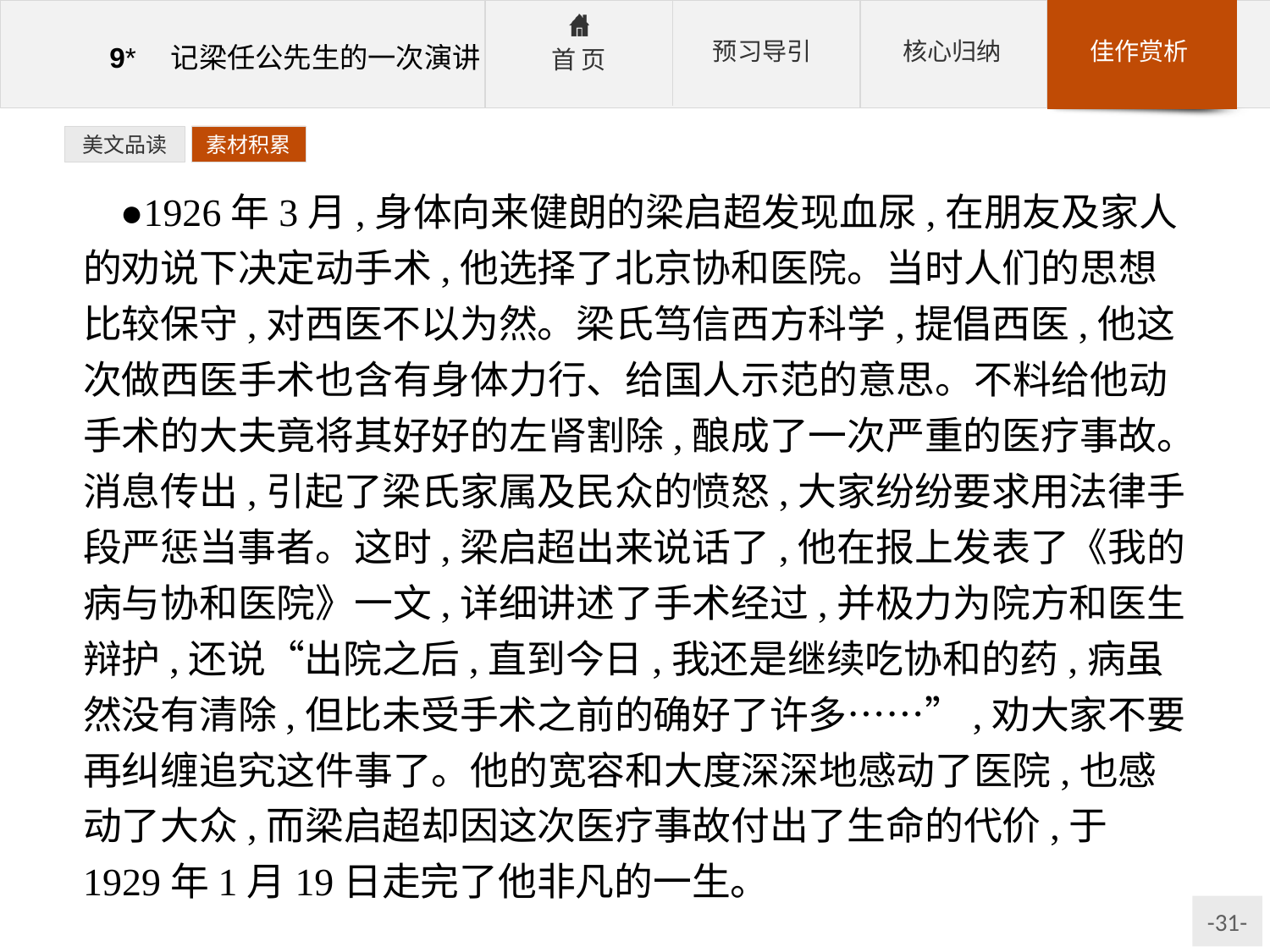

美文品读
素材积累
●1926年3月,身体向来健朗的梁启超发现血尿,在朋友及家人的劝说下决定动手术,他选择了北京协和医院。当时人们的思想比较保守,对西医不以为然。梁氏笃信西方科学,提倡西医,他这次做西医手术也含有身体力行、给国人示范的意思。不料给他动手术的大夫竟将其好好的左肾割除,酿成了一次严重的医疗事故。消息传出,引起了梁氏家属及民众的愤怒,大家纷纷要求用法律手段严惩当事者。这时,梁启超出来说话了,他在报上发表了《我的病与协和医院》一文,详细讲述了手术经过,并极力为院方和医生辩护,还说“出院之后,直到今日,我还是继续吃协和的药,病虽然没有清除,但比未受手术之前的确好了许多……”,劝大家不要再纠缠追究这件事了。他的宽容和大度深深地感动了医院,也感动了大众,而梁启超却因这次医疗事故付出了生命的代价,于1929年1月19日走完了他非凡的一生。